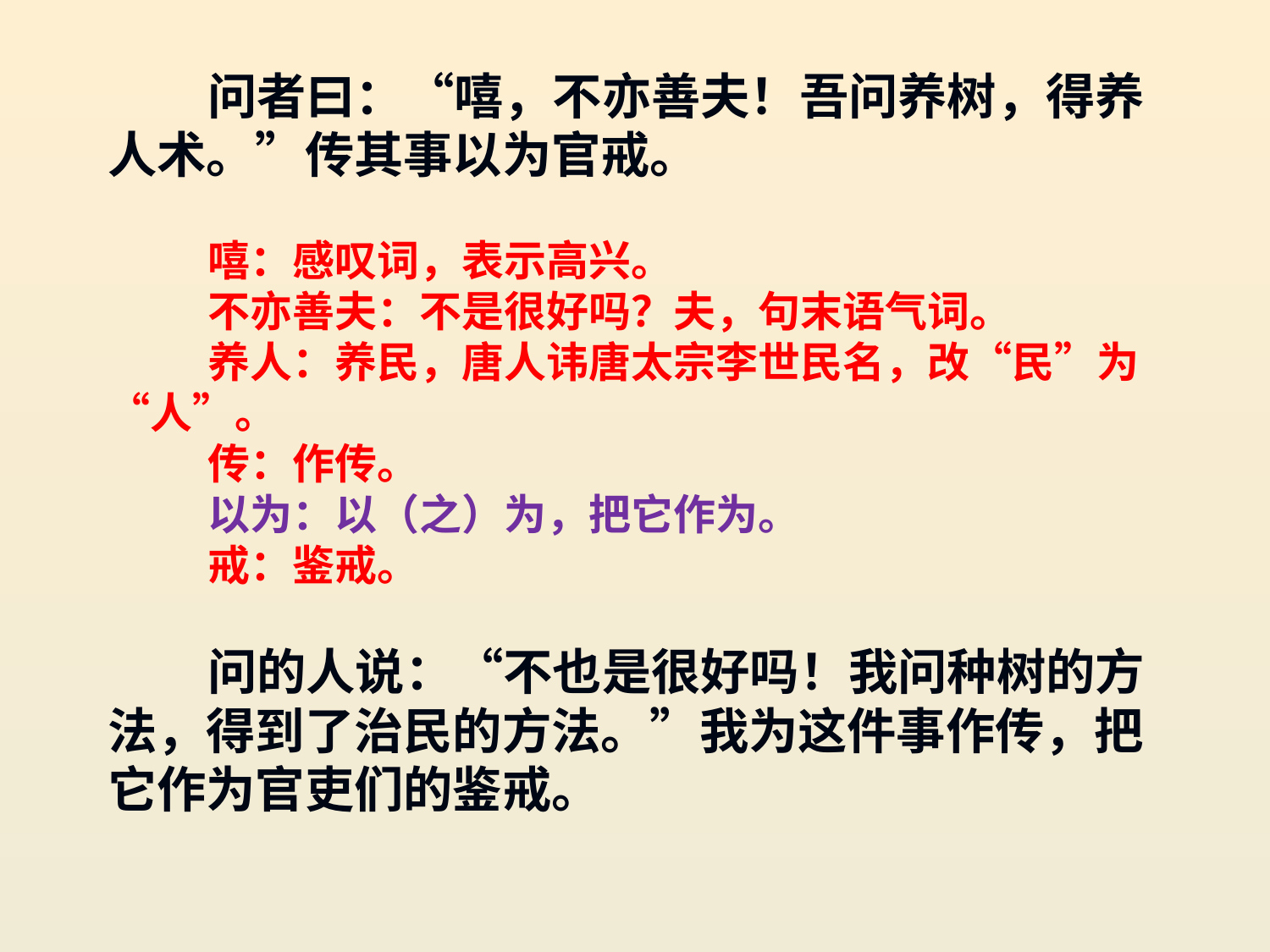

问者曰：“嘻，不亦善夫！吾问养树，得养人术。”传其事以为官戒。

嘻：感叹词，表示高兴。
不亦善夫：不是很好吗？夫，句末语气词。
养人：养民，唐人讳唐太宗李世民名，改“民”为“人”。
传：作传。
以为：以（之）为，把它作为。
戒：鉴戒。

问的人说：“不也是很好吗！我问种树的方法，得到了治民的方法。”我为这件事作传，把它作为官吏们的鉴戒。